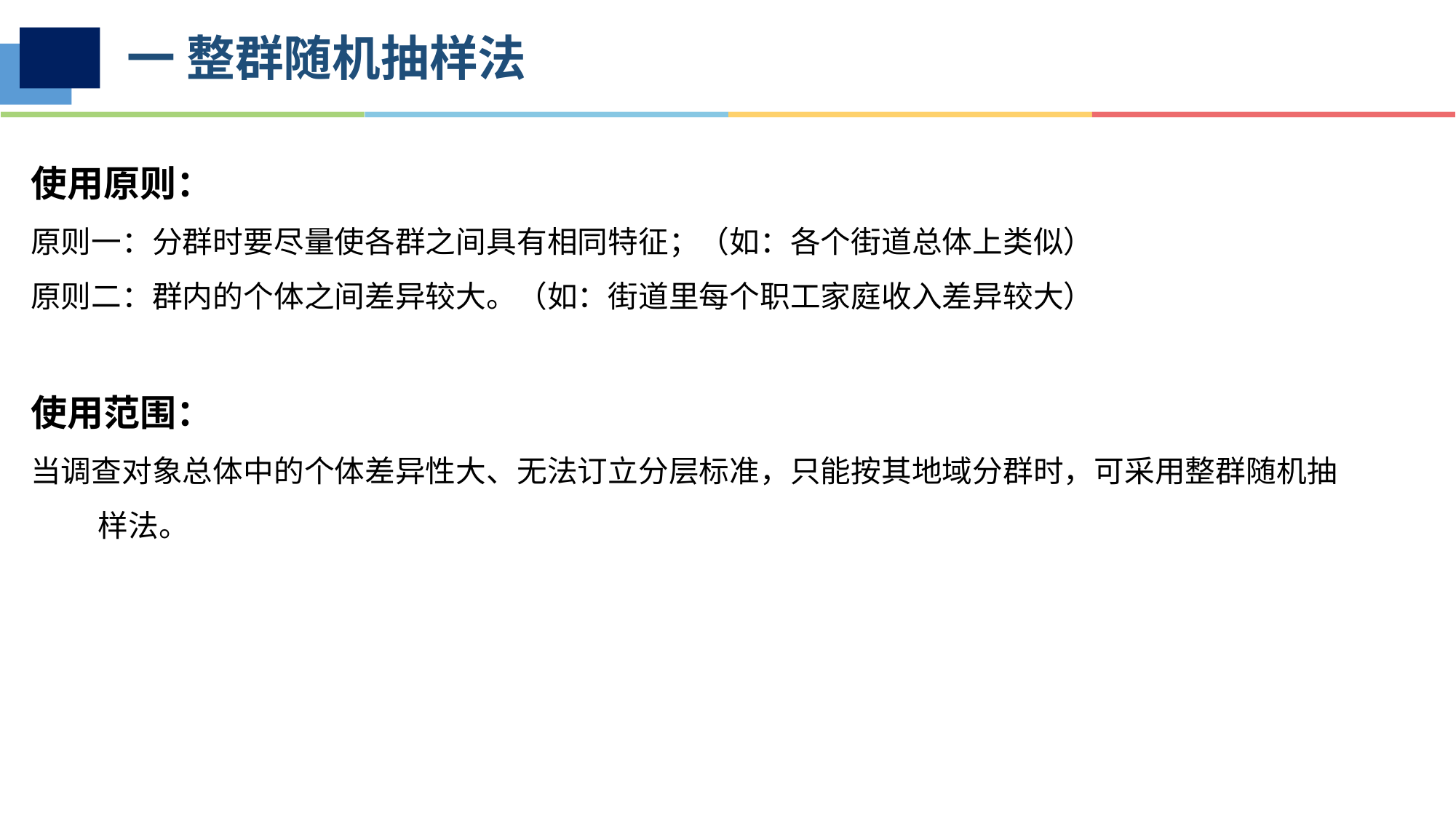

# 一 整群随机抽样法

使用原则：
原则一：分群时要尽量使各群之间具有相同特征；（如：各个街道总体上类似）
原则二：群内的个体之间差异较大。（如：街道里每个职工家庭收入差异较大）

使用范围：
当调查对象总体中的个体差异性大、无法订立分层标准，只能按其地域分群时，可采用整群随机抽样法。